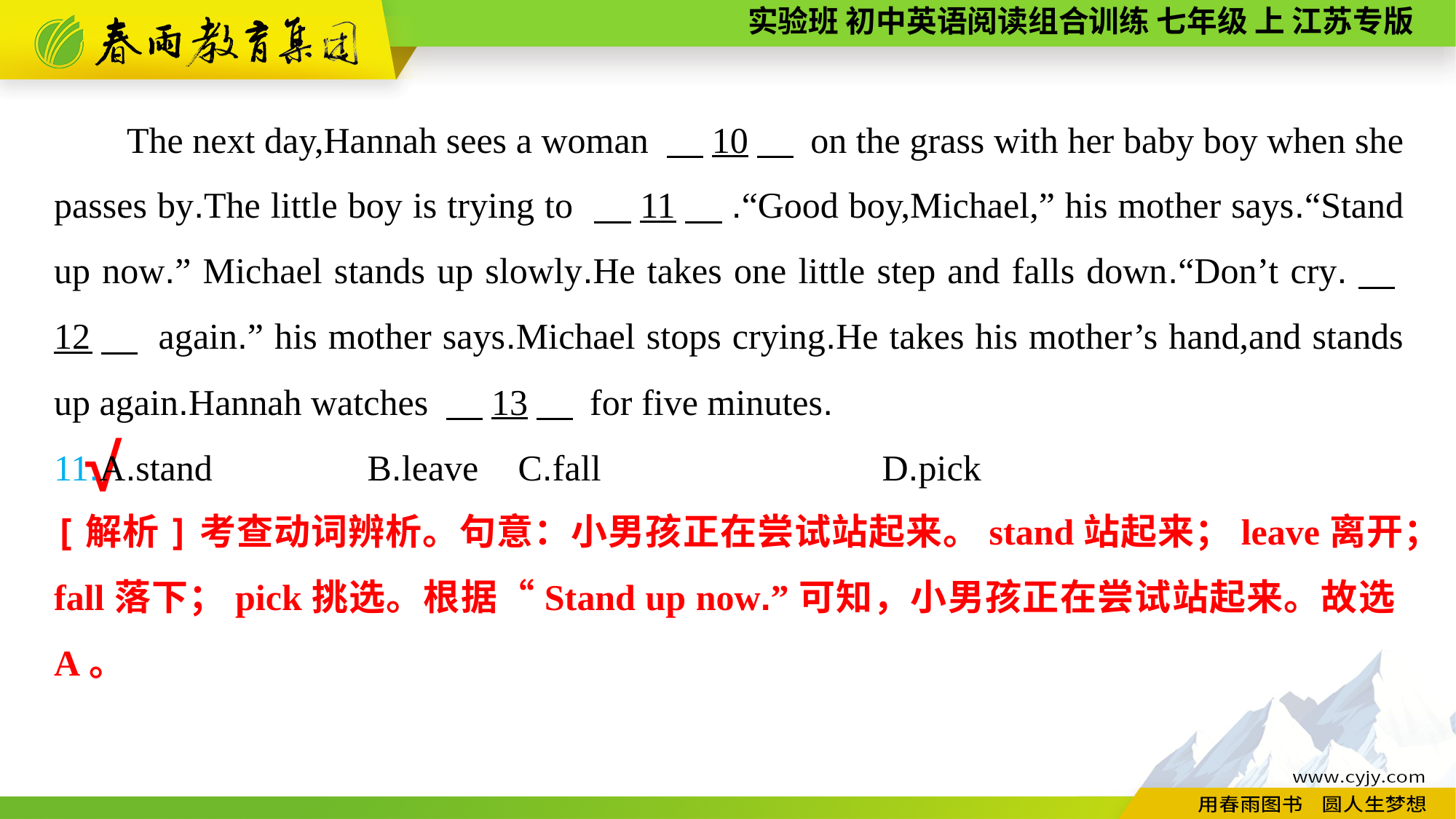

The next day,Hannah sees a woman 　10　 on the grass with her baby boy when she passes by.The little boy is trying to 　11　.“Good boy,Michael,” his mother says.“Stand up now.” Michael stands up slowly.He takes one little step and falls down.“Don’t cry.　12　 again.” his mother says.Michael stops crying.He takes his mother’s hand,and stands up again.Hannah watches 　13　 for five minutes.
11.A.stand                 B.leave	   C.fall		       D.pick
√
[解析]考查动词辨析。句意：小男孩正在尝试站起来。stand站起来；leave离开；fall落下；pick挑选。根据“Stand up now.”可知，小男孩正在尝试站起来。故选A。